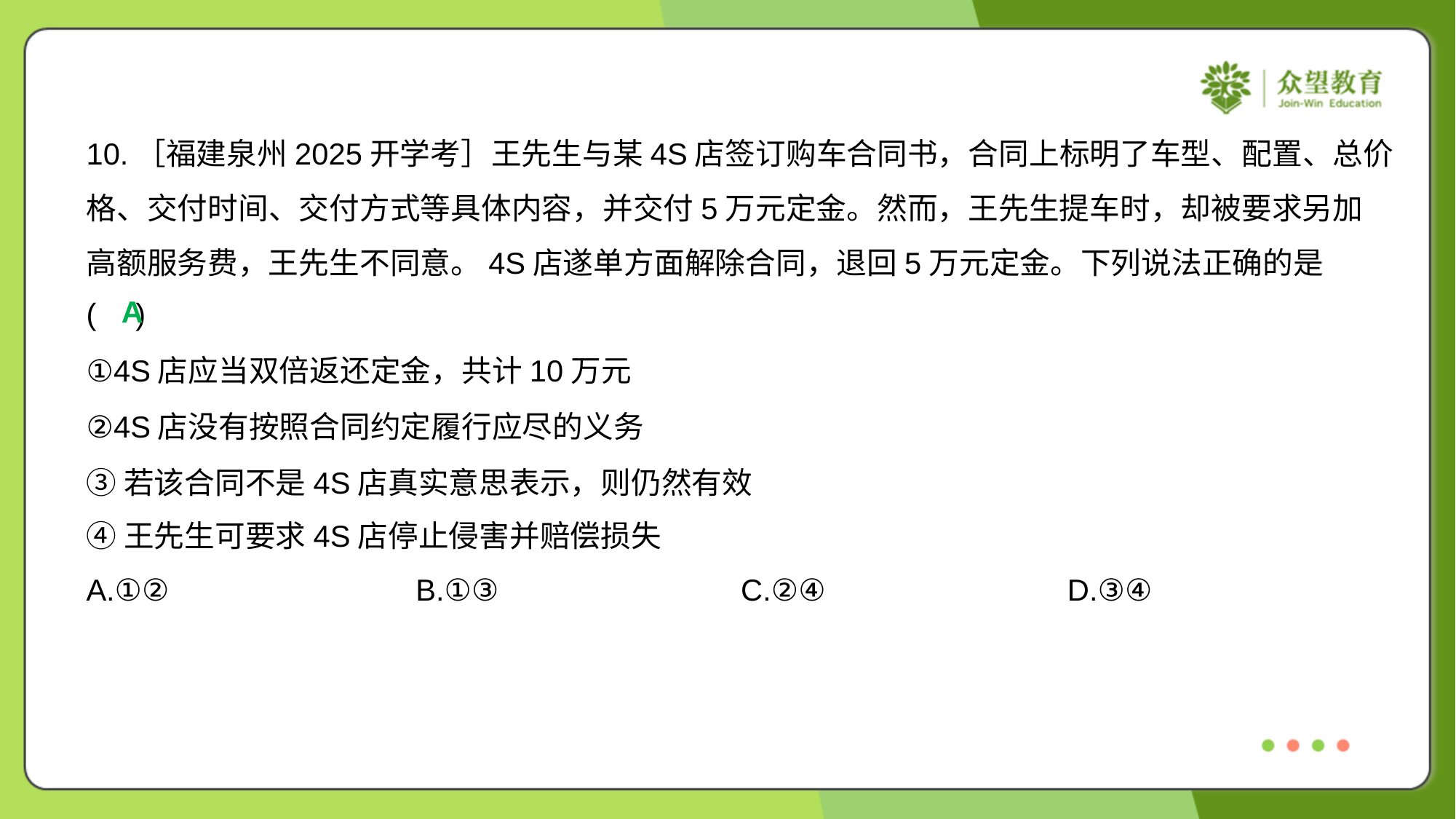

10.［福建泉州2025开学考］王先生与某4S店签订购车合同书，合同上标明了车型、配置、总价
格、交付时间、交付方式等具体内容，并交付5万元定金。然而，王先生提车时，却被要求另加
高额服务费，王先生不同意。4S店遂单方面解除合同，退回5万元定金。下列说法正确的是
(     )
A
①4S店应当双倍返还定金，共计10万元
②4S店没有按照合同约定履行应尽的义务
③若该合同不是4S店真实意思表示，则仍然有效
④王先生可要求4S店停止侵害并赔偿损失
A.①②	B.①③	C.②④	D.③④